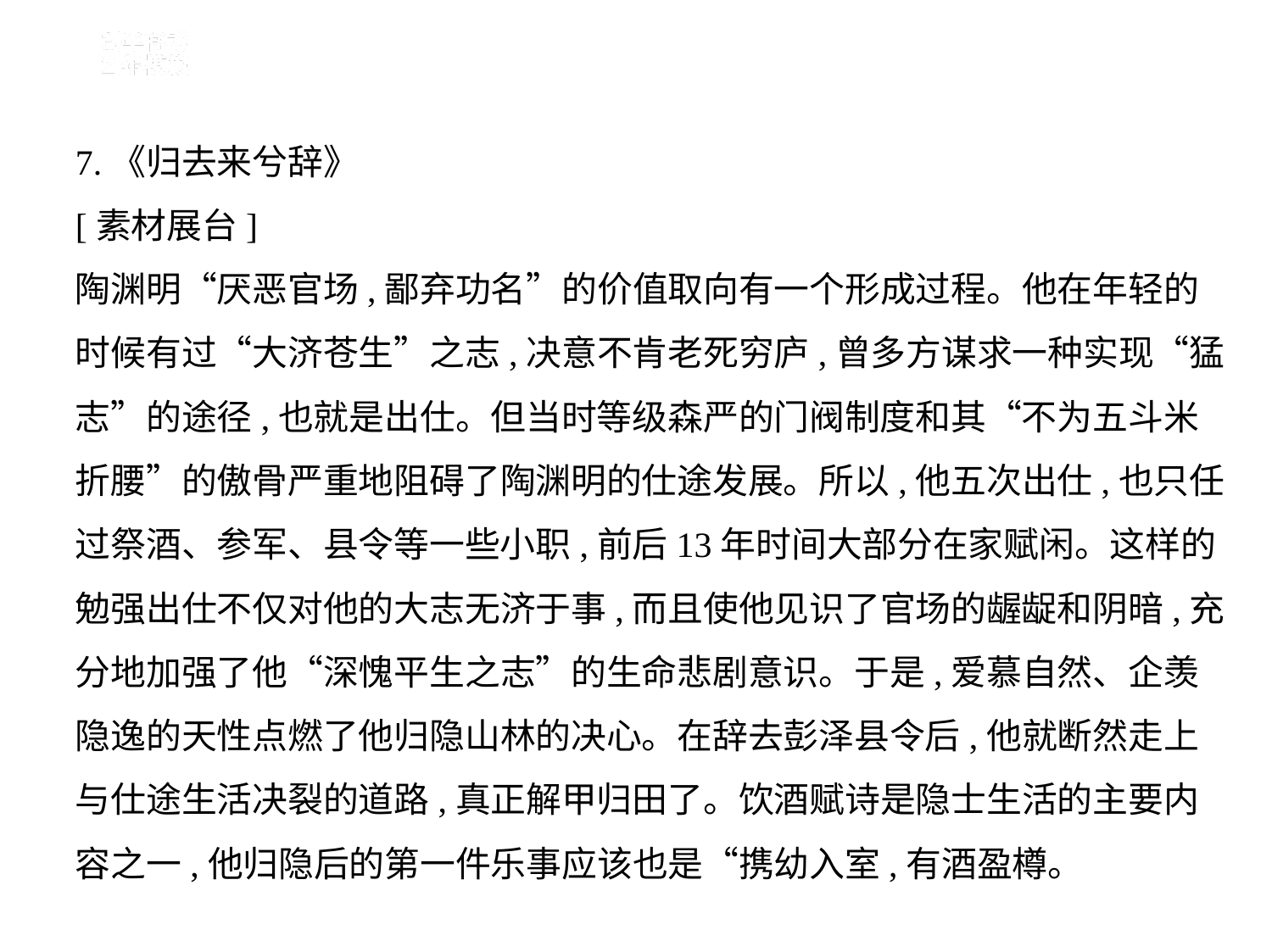

7.《归去来兮辞》
[素材展台]
陶渊明“厌恶官场,鄙弃功名”的价值取向有一个形成过程。他在年轻的
时候有过“大济苍生”之志,决意不肯老死穷庐,曾多方谋求一种实现“猛
志”的途径,也就是出仕。但当时等级森严的门阀制度和其“不为五斗米
折腰”的傲骨严重地阻碍了陶渊明的仕途发展。所以,他五次出仕,也只任
过祭酒、参军、县令等一些小职,前后13年时间大部分在家赋闲。这样的
勉强出仕不仅对他的大志无济于事,而且使他见识了官场的龌龊和阴暗,充
分地加强了他“深愧平生之志”的生命悲剧意识。于是,爱慕自然、企羡
隐逸的天性点燃了他归隐山林的决心。在辞去彭泽县令后,他就断然走上
与仕途生活决裂的道路,真正解甲归田了。饮酒赋诗是隐士生活的主要内
容之一,他归隐后的第一件乐事应该也是“携幼入室,有酒盈樽。